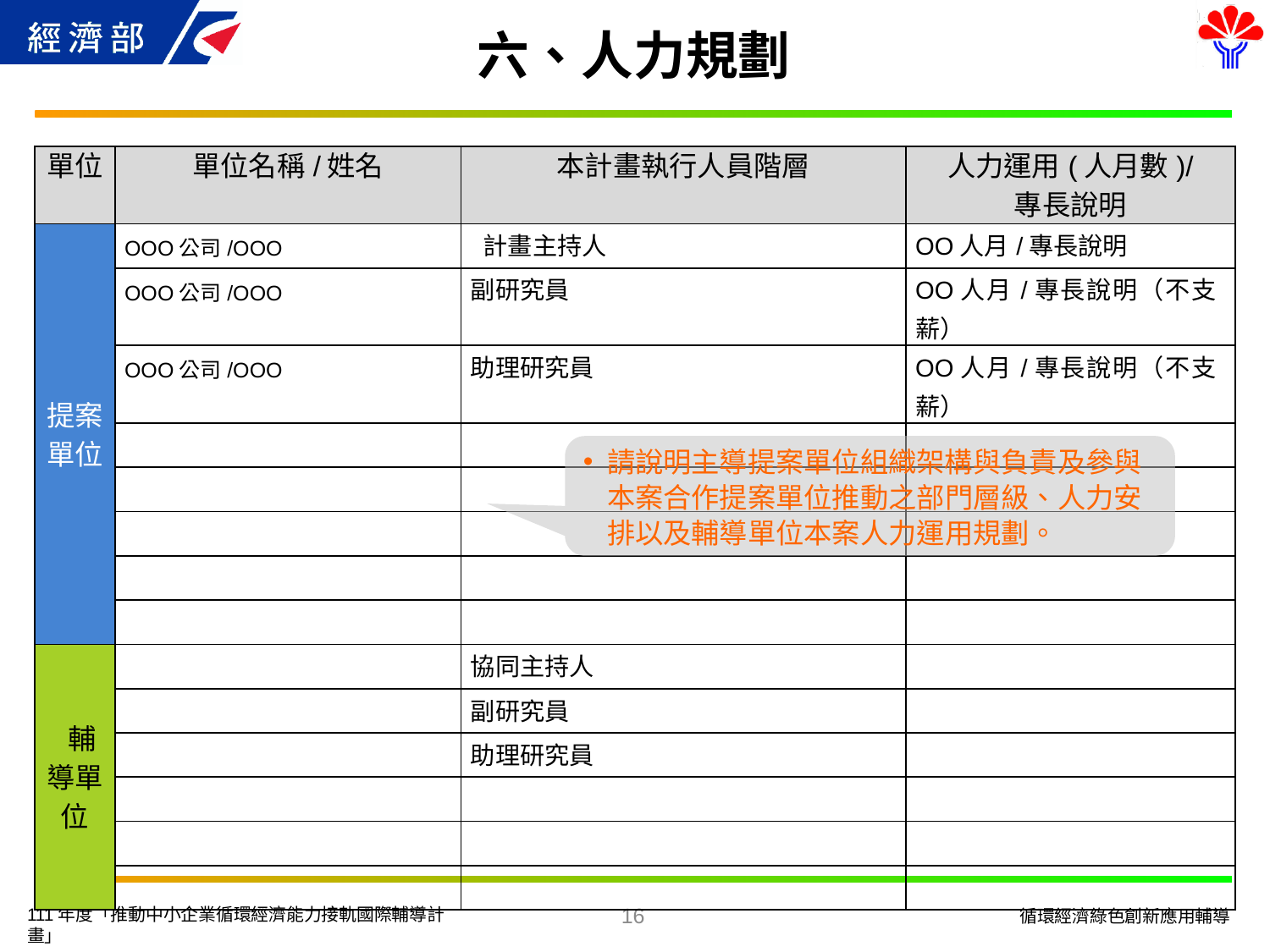

# 六、人力規劃
| 單位 | 單位名稱/姓名 | 本計畫執行人員階層 | 人力運用(人月數)/ 專長說明 |
| --- | --- | --- | --- |
| 提案單位 | OOO公司/OOO | 計畫主持人 | OO人月/專長說明 |
|  | OOO公司/OOO | 副研究員 | OO人月/專長說明（不支薪） |
|  | OOO公司/OOO | 助理研究員 | OO人月/專長說明（不支薪） |
|  |  |  |  |
|  |  |  |  |
|  |  |  |  |
|  |  |  |  |
|  |  |  |  |
| 輔導單位 |  | 協同主持人 |  |
|  |  | 副研究員 |  |
|  |  | 助理研究員 |  |
|  |  |  |  |
|  |  |  |  |
|  |  |  |  |
請說明主導提案單位組織架構與負責及參與本案合作提案單位推動之部門層級、人力安排以及輔導單位本案人力運用規劃。
16